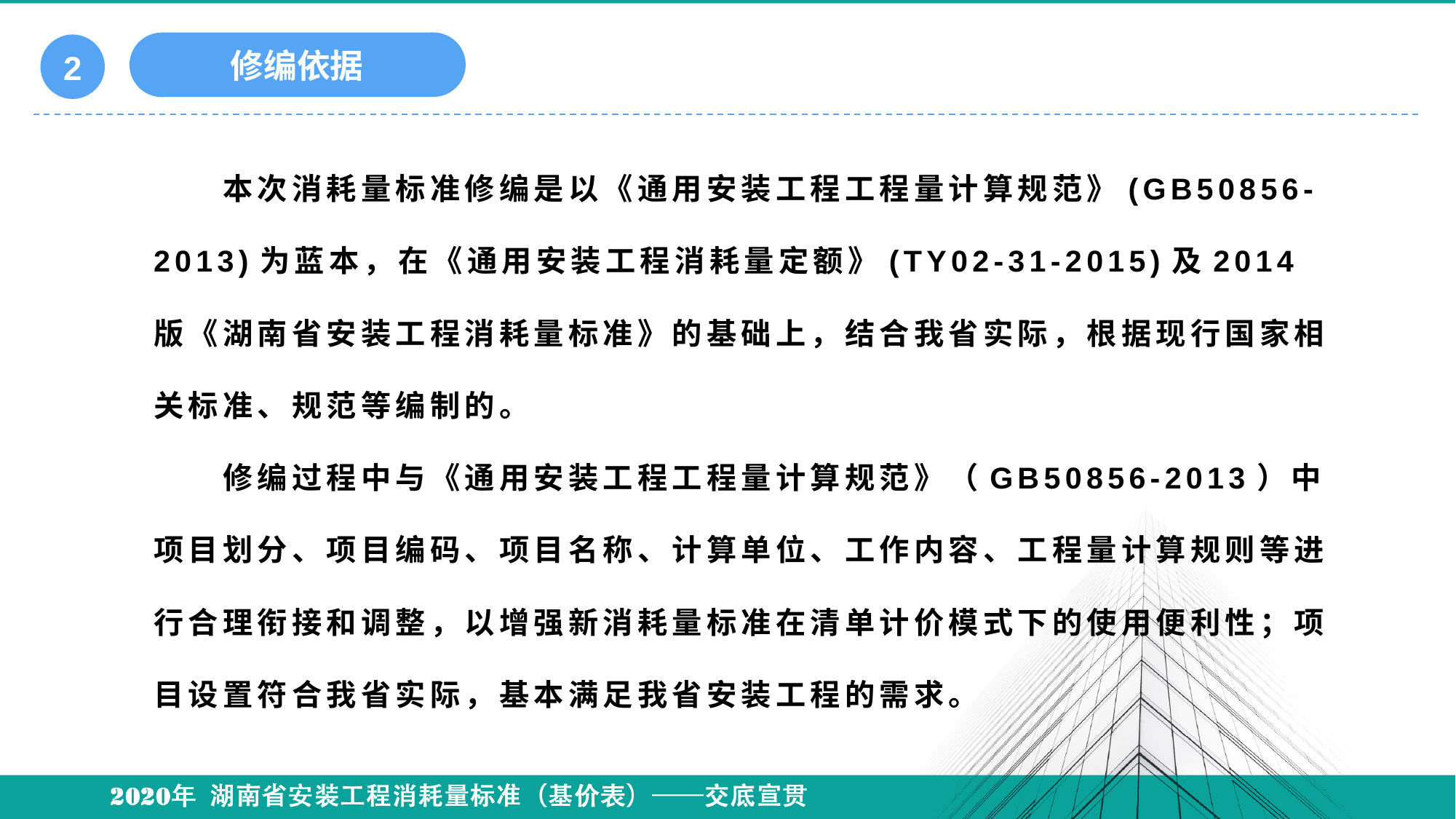

修编依据

2
# 本次消耗量标准修编是以《通用安装工程工程量计算规范》(GB50856-2013)为蓝本，在《通用安装工程消耗量定额》(TY02-31-2015)及2014版《湖南省安装工程消耗量标准》的基础上，结合我省实际，根据现行国家相关标准、规范等编制的。 　　修编过程中与《通用安装工程工程量计算规范》（GB50856-2013）中项目划分、项目编码、项目名称、计算单位、工作内容、工程量计算规则等进行合理衔接和调整，以增强新消耗量标准在清单计价模式下的使用便利性；项目设置符合我省实际，基本满足我省安装工程的需求。